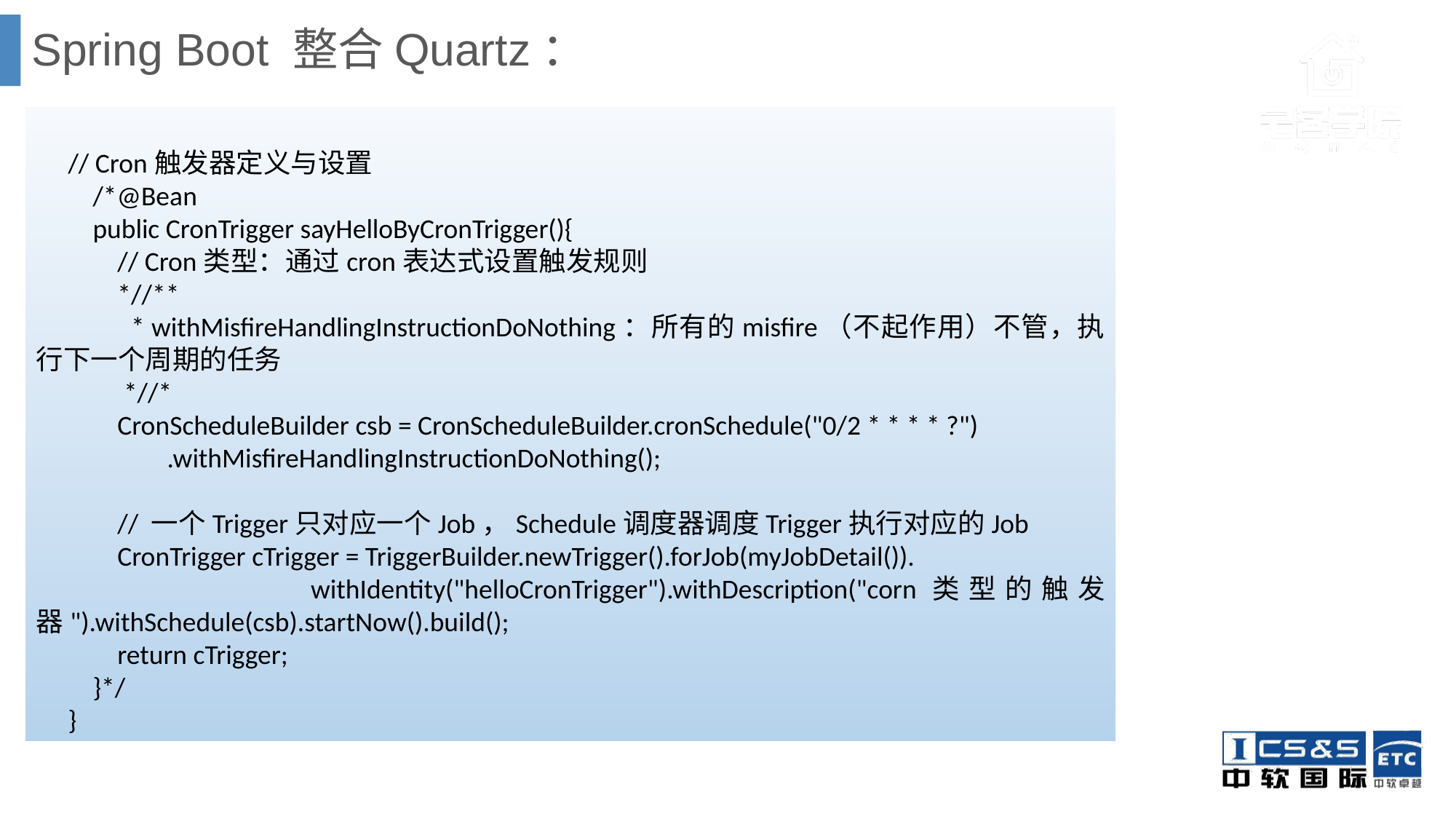

# Spring Boot 整合Quartz：

// Cron触发器定义与设置
    /*@Bean
    public CronTrigger sayHelloByCronTrigger(){
        // Cron类型：通过cron表达式设置触发规则
        *//**
         * withMisfireHandlingInstructionDoNothing：所有的misfire（不起作用）不管，执行下一个周期的任务
         *//*
        CronScheduleBuilder csb = CronScheduleBuilder.cronSchedule("0/2 * * * * ?")
                .withMisfireHandlingInstructionDoNothing();

        // 一个Trigger只对应一个Job，Schedule调度器调度Trigger执行对应的Job
        CronTrigger cTrigger = TriggerBuilder.newTrigger().forJob(myJobDetail()).
                withIdentity("helloCronTrigger").withDescription("corn类型的触发器").withSchedule(csb).startNow().build();
        return cTrigger;
    }*/
}